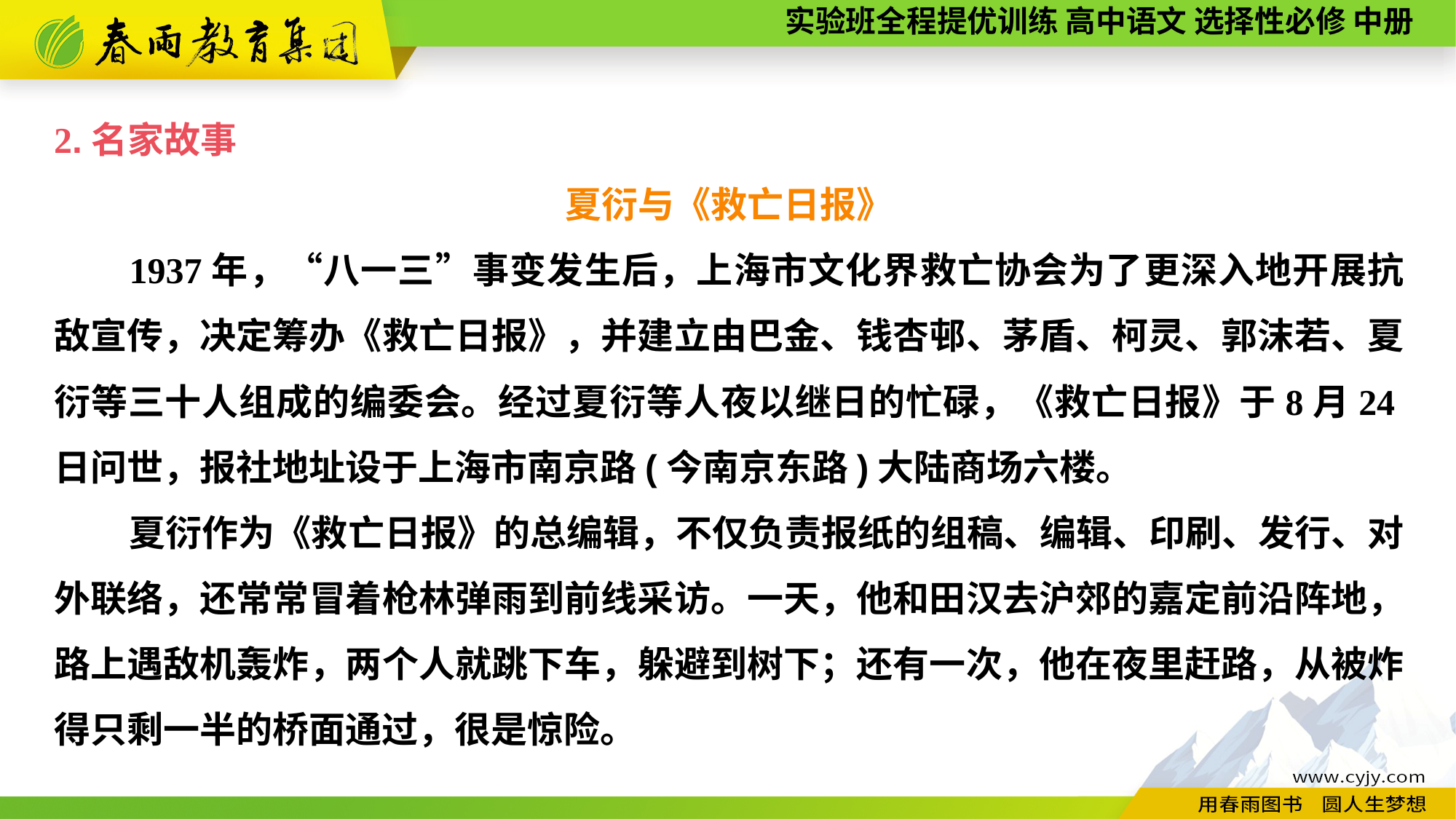

2.名家故事
夏衍与《救亡日报》
1937年，“八一三”事变发生后，上海市文化界救亡协会为了更深入地开展抗敌宣传，决定筹办《救亡日报》，并建立由巴金、钱杏邨、茅盾、柯灵、郭沫若、夏衍等三十人组成的编委会。经过夏衍等人夜以继日的忙碌，《救亡日报》于8月24日问世，报社地址设于上海市南京路(今南京东路)大陆商场六楼。
夏衍作为《救亡日报》的总编辑，不仅负责报纸的组稿、编辑、印刷、发行、对外联络，还常常冒着枪林弹雨到前线采访。一天，他和田汉去沪郊的嘉定前沿阵地，路上遇敌机轰炸，两个人就跳下车，躲避到树下；还有一次，他在夜里赶路，从被炸得只剩一半的桥面通过，很是惊险。